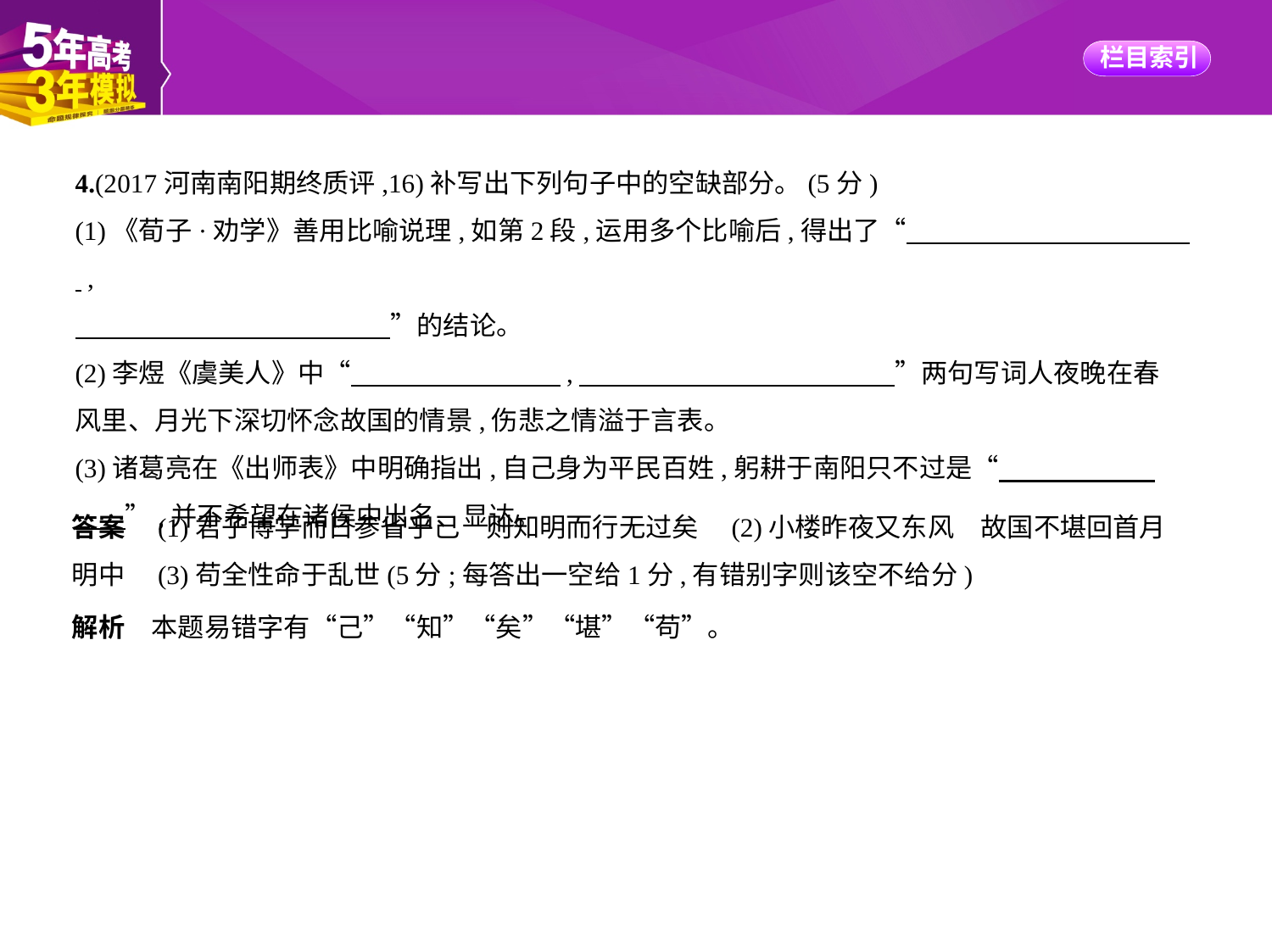

4.(2017河南南阳期终质评,16)补写出下列句子中的空缺部分。(5分)
(1)《荀子·劝学》善用比喻说理,如第2段,运用多个比喻后,得出了“　　　　　　　　　　    ,
　　　　　　　　　　　    ”的结论。
(2)李煜《虞美人》中“　　　　　　　    ,　　　　　　　　　　　    ”两句写词人夜晚在春
风里、月光下深切怀念故国的情景,伤悲之情溢于言表。
(3)诸葛亮在《出师表》中明确指出,自己身为平民百姓,躬耕于南阳只不过是“　　　　　    
　    ”,并不希望在诸侯中出名、显达。
答案　(1)君子博学而日参省乎己　则知明而行无过矣　(2)小楼昨夜又东风　故国不堪回首月
明中　(3)苟全性命于乱世(5分;每答出一空给1分,有错别字则该空不给分)
解析　本题易错字有“己”“知”“矣”“堪”“苟”。